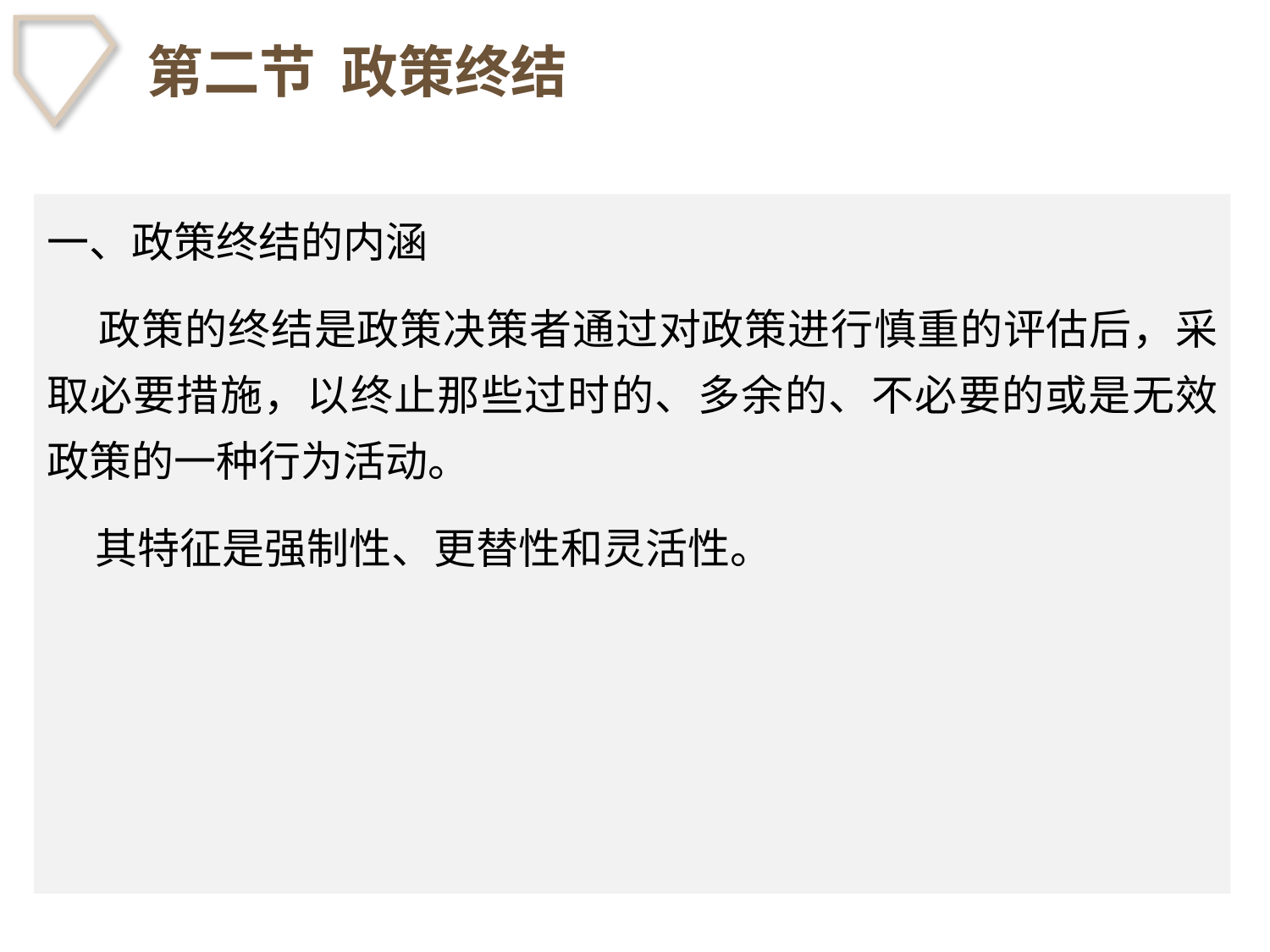

# 第二节  政策终结
一、政策终结的内涵
    政策的终结是政策决策者通过对政策进行慎重的评估后，采取必要措施，以终止那些过时的、多余的、不必要的或是无效政策的一种行为活动。
    其特征是强制性、更替性和灵活性。